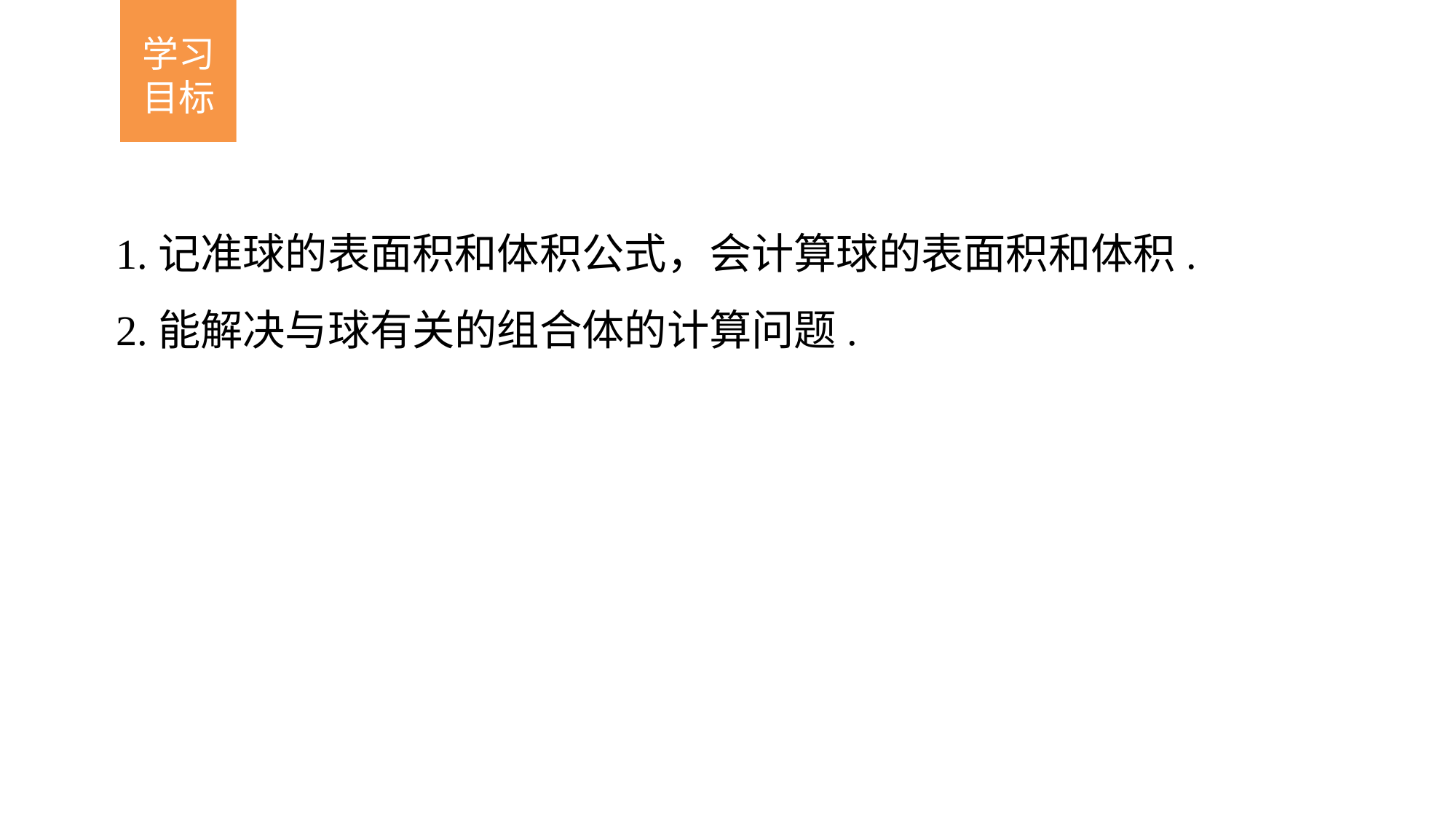

学习目标
1.记准球的表面积和体积公式，会计算球的表面积和体积.
2.能解决与球有关的组合体的计算问题.